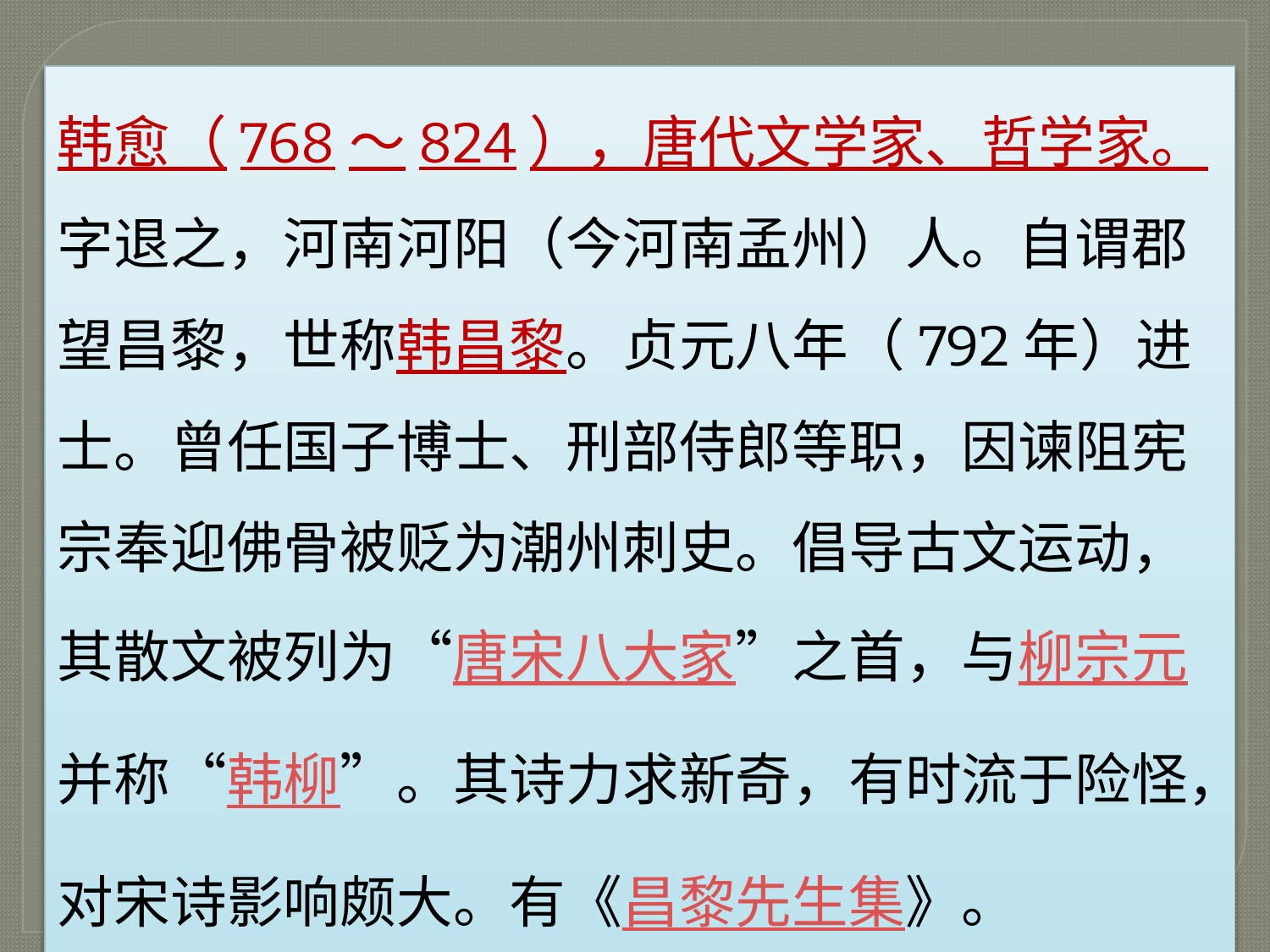

韩愈（768～824），唐代文学家、哲学家。字退之，河南河阳（今河南孟州）人。自谓郡望昌黎，世称韩昌黎。贞元八年（792年）进士。曾任国子博士、刑部侍郎等职，因谏阻宪宗奉迎佛骨被贬为潮州刺史。倡导古文运动，其散文被列为“唐宋八大家”之首，与柳宗元并称“韩柳”。其诗力求新奇，有时流于险怪，对宋诗影响颇大。有《昌黎先生集》。